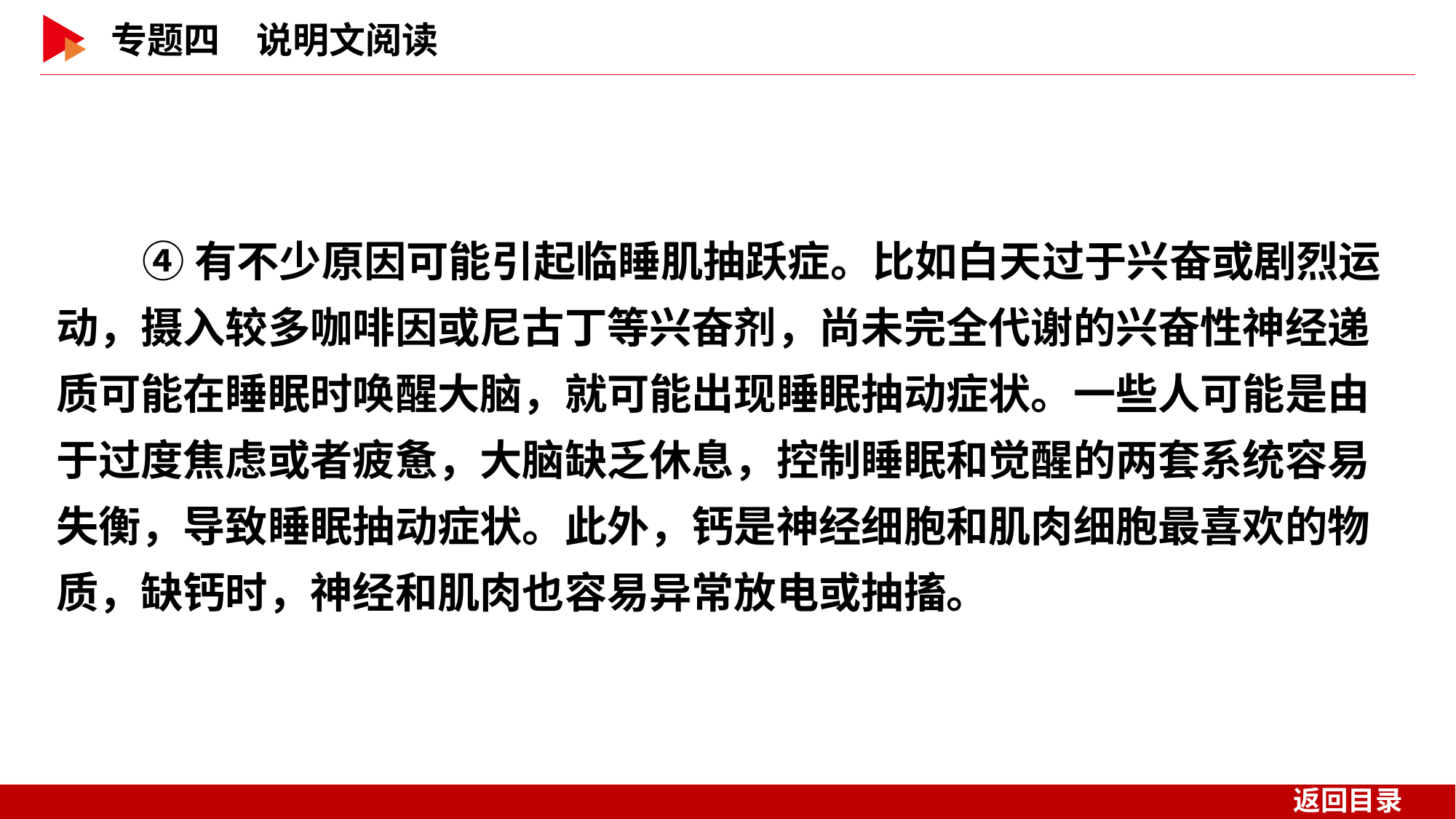

④有不少原因可能引起临睡肌抽跃症。比如白天过于兴奋或剧烈运动，摄入较多咖啡因或尼古丁等兴奋剂，尚未完全代谢的兴奋性神经递质可能在睡眠时唤醒大脑，就可能出现睡眠抽动症状。一些人可能是由于过度焦虑或者疲惫，大脑缺乏休息，控制睡眠和觉醒的两套系统容易失衡，导致睡眠抽动症状。此外，钙是神经细胞和肌肉细胞最喜欢的物质，缺钙时，神经和肌肉也容易异常放电或抽搐。